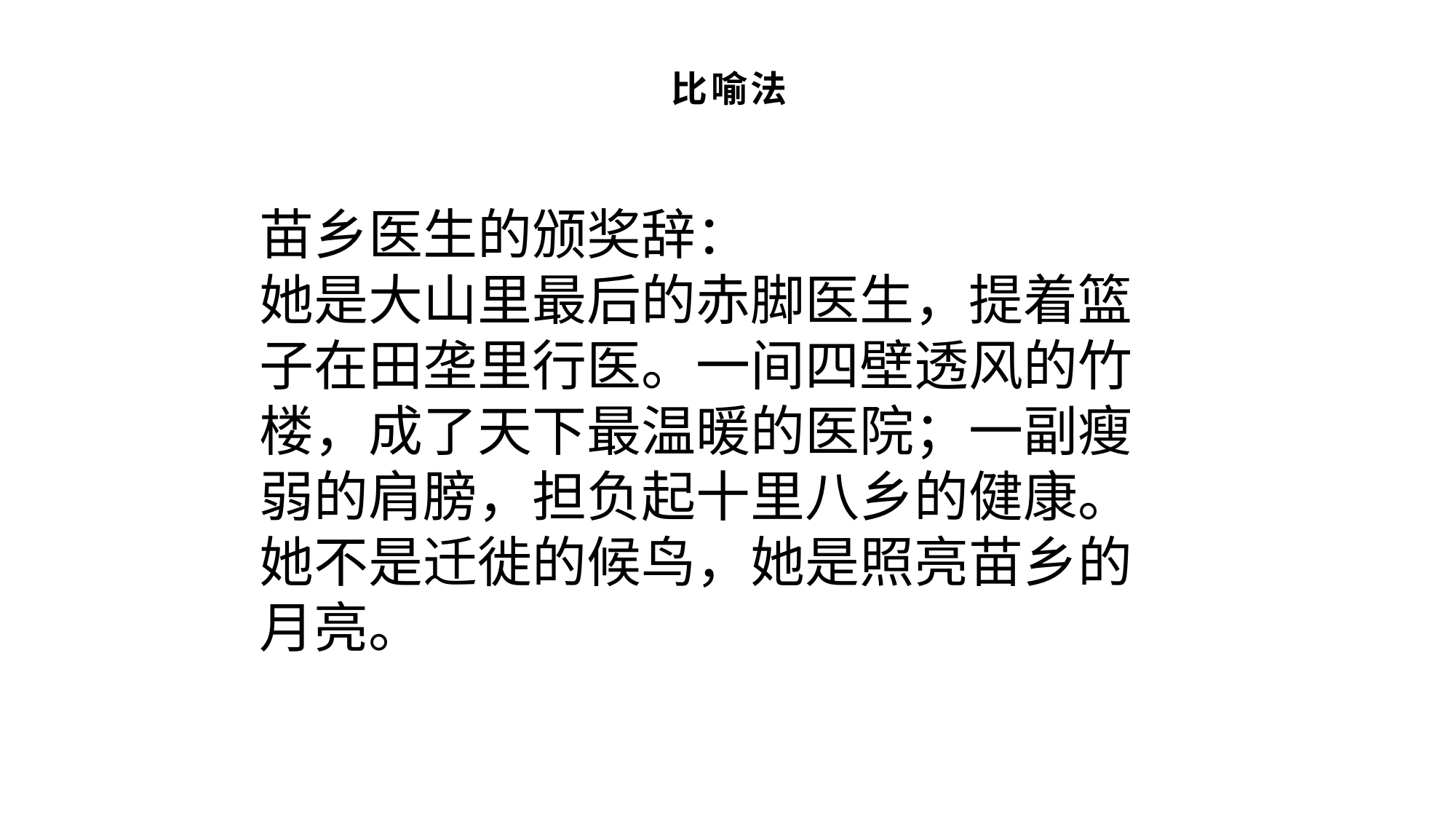

# 比喻法
苗乡医生的颁奖辞：
她是大山里最后的赤脚医生，提着篮子在田垄里行医。一间四壁透风的竹楼，成了天下最温暖的医院；一副瘦弱的肩膀，担负起十里八乡的健康。她不是迁徙的候鸟，她是照亮苗乡的月亮。